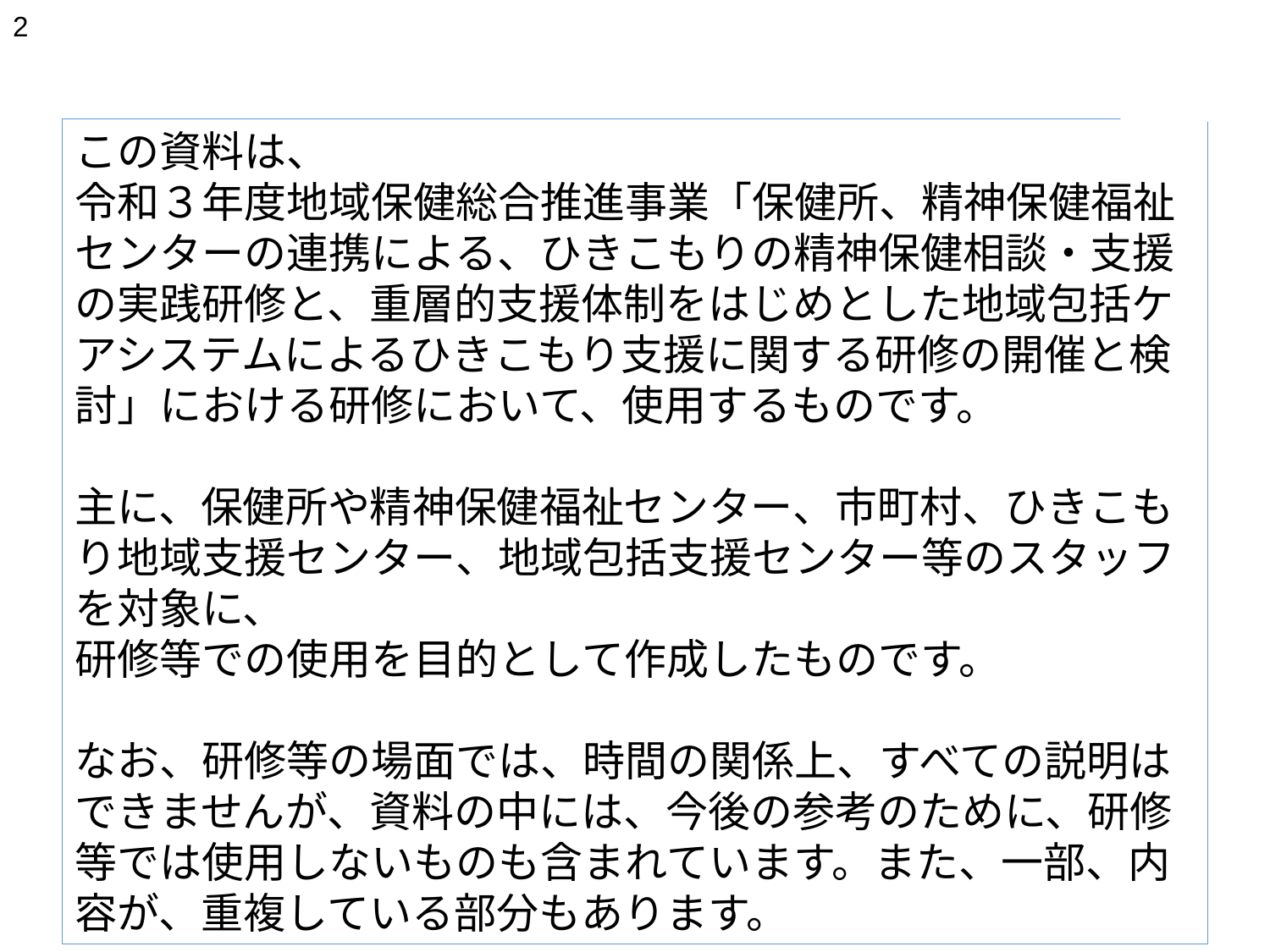

2

この資料は、
令和３年度地域保健総合推進事業「保健所、精神保健福祉センターの連携による、ひきこもりの精神保健相談・支援の実践研修と、重層的支援体制をはじめとした地域包括ケアシステムによるひきこもり支援に関する研修の開催と検討」における研修において、使用するものです。

主に、保健所や精神保健福祉センター、市町村、ひきこもり地域支援センター、地域包括支援センター等のスタッフを対象に、
研修等での使用を目的として作成したものです。

なお、研修等の場面では、時間の関係上、すべての説明はできませんが、資料の中には、今後の参考のために、研修等では使用しないものも含まれています。また、一部、内容が、重複している部分もあります。